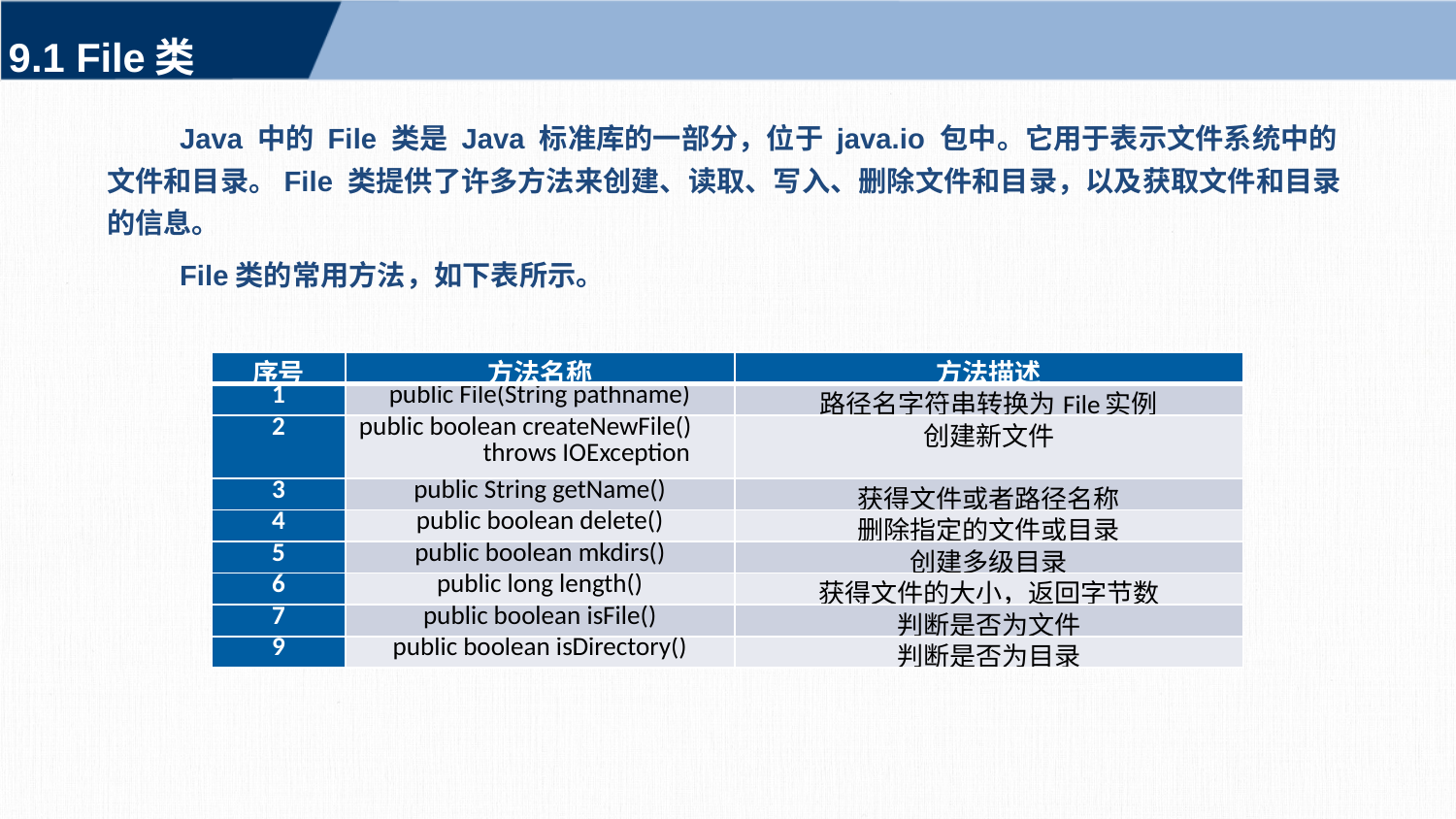

9.1 File类

Java 中的 File 类是 Java 标准库的一部分，位于 java.io 包中。它用于表示文件系统中的文件和目录。File 类提供了许多方法来创建、读取、写入、删除文件和目录，以及获取文件和目录的信息。
File类的常用方法，如下表所示。
| 序号 | 方法名称 | 方法描述 |
| --- | --- | --- |
| 1 | public File(String pathname) | 路径名字符串转换为File实例 |
| 2 | public boolean createNewFile() throws IOException | 创建新文件 |
| 3 | public String getName() | 获得文件或者路径名称 |
| 4 | public boolean delete() | 删除指定的文件或目录 |
| 5 | public boolean mkdirs() | 创建多级目录 |
| 6 | public long length() | 获得文件的大小，返回字节数 |
| 7 | public boolean isFile() | 判断是否为文件 |
| 9 | public boolean isDirectory() | 判断是否为目录 |